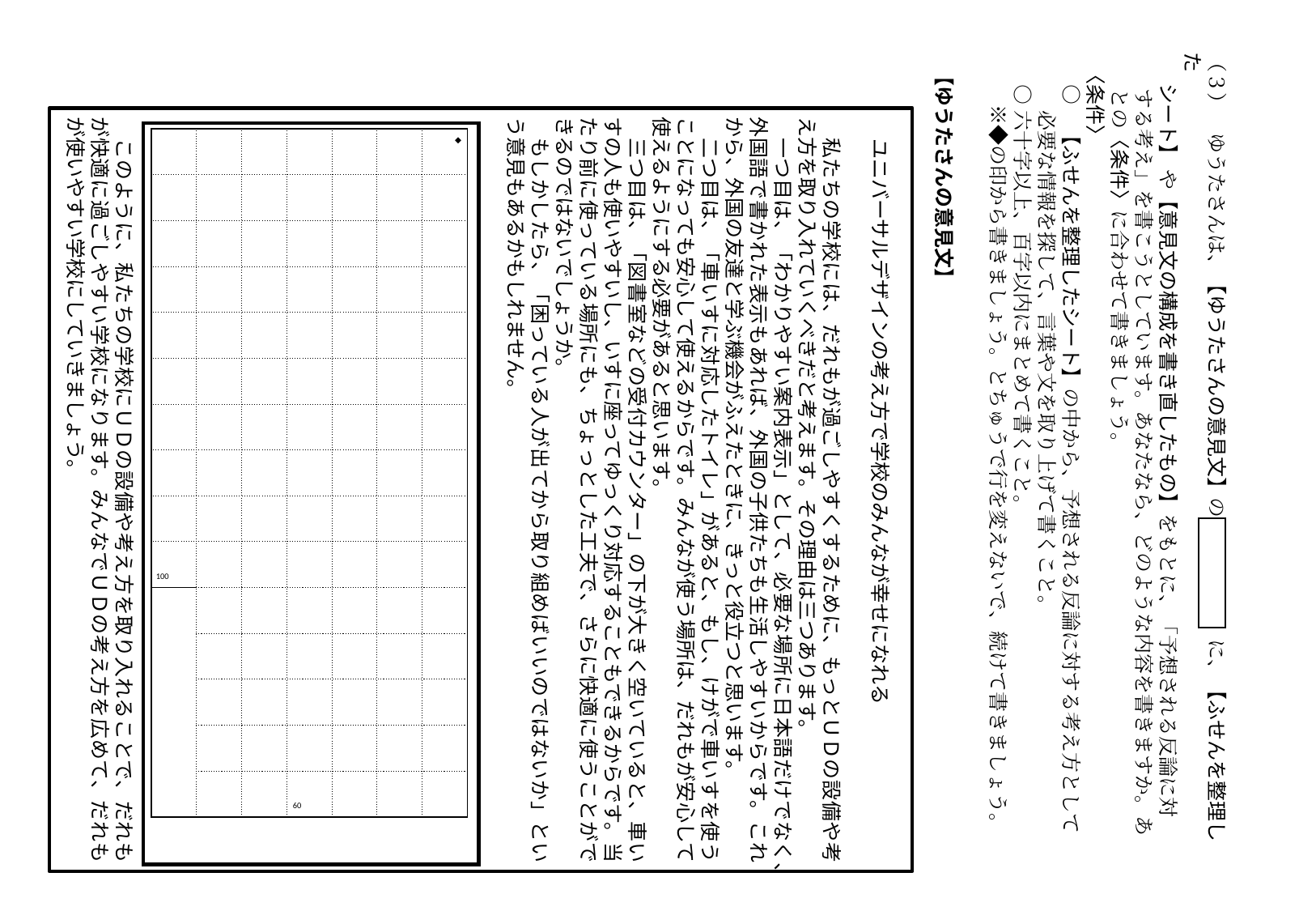

（３）　ゆうたさんは、【ゆうたさんの意見文】の　　　　　　に、【ふせんを整理した
      シート】 や【意見文の構成を書き直したもの】をもとに、「予想される反論に対
      する考え」を書こうとしています。あなたなら、どのような内容を書きますか。あ
      との〈条件〉に合わせて書きましょう。

【ゆうたさんの意見文】
〈条件〉
　○　【ふせんを整理したシート】の中から、予想される反論に対する考え方として
　　 必要な情報を探して、言葉や文を取り上げて書くこと。
　○ 六十字以上、百字以内にまとめて書くこと。
　　※◆の印から書きましょう。とちゅうで行を変えないで、続けて書きましょう。
　ユニバーサルデザインの考え方で学校のみんなが幸せになれる

　私たちの学校には、だれもが過ごしやすくするために、もっとＵＤの設備や考え方を取り入れていくべきだと考えます。その理由は三つあります。
　一つ目は、「わかりやすい案内表示」として、必要な場所に日本語だけでなく、外国語で書かれた表示もあれば、外国の子供たちも生活しやすいからです。これから、外国の友達と学ぶ機会がふえたときに、きっと役立つと思います。
　二つ目は、「車いすに対応したトイレ」があると、もし、けがで車いすを使うことになっても安心して使えるからです。みんなが使う場所は、だれもが安心して使えるようにする必要があると思います。
　三つ目は、「図書室などの受付カウンター」の下が大きく空いていると、車いすの人も使いやすいし、いすに座ってゆっくり対応することもできるからです。当たり前に使っている場所にも、ちょっとした工夫で、さらに快適に使うことができるのではないでしょうか。
　もしかしたら、「困っている人が出てから取り組めばいいのではないか」という意見もあるかもしれません。

　このように、私たちの学校にＵＤの設備や考え方を取り入れることで、だれもが快適に過ごしやすい学校になります。みんなでＵＤの考え方を広めて、だれもが使いやすい学校にしていきましょう。

|  |  |  |  |  |  | ◆ |
| --- | --- | --- | --- | --- | --- | --- |
|  |  |  |  |  |  |  |
|  |  |  |  |  |  |  |
|  |  |  |  |  |  |  |
|  |  |  |  |  |  |  |
|  |  |  |  |  |  |  |
|  |  |  |  |  |  |  |
|  |  |  |  |  |  |  |
|  |  |  |  |  |  |  |
| 100 |  |  |  |  |  |  |
|  |  |  |  |  |  |  |
|  |  |  |  |  |  |  |
|  |  |  |  |  |  |  |
|  |  |  |  |  |  |  |
|  |  |  | 60 |  |  |  |